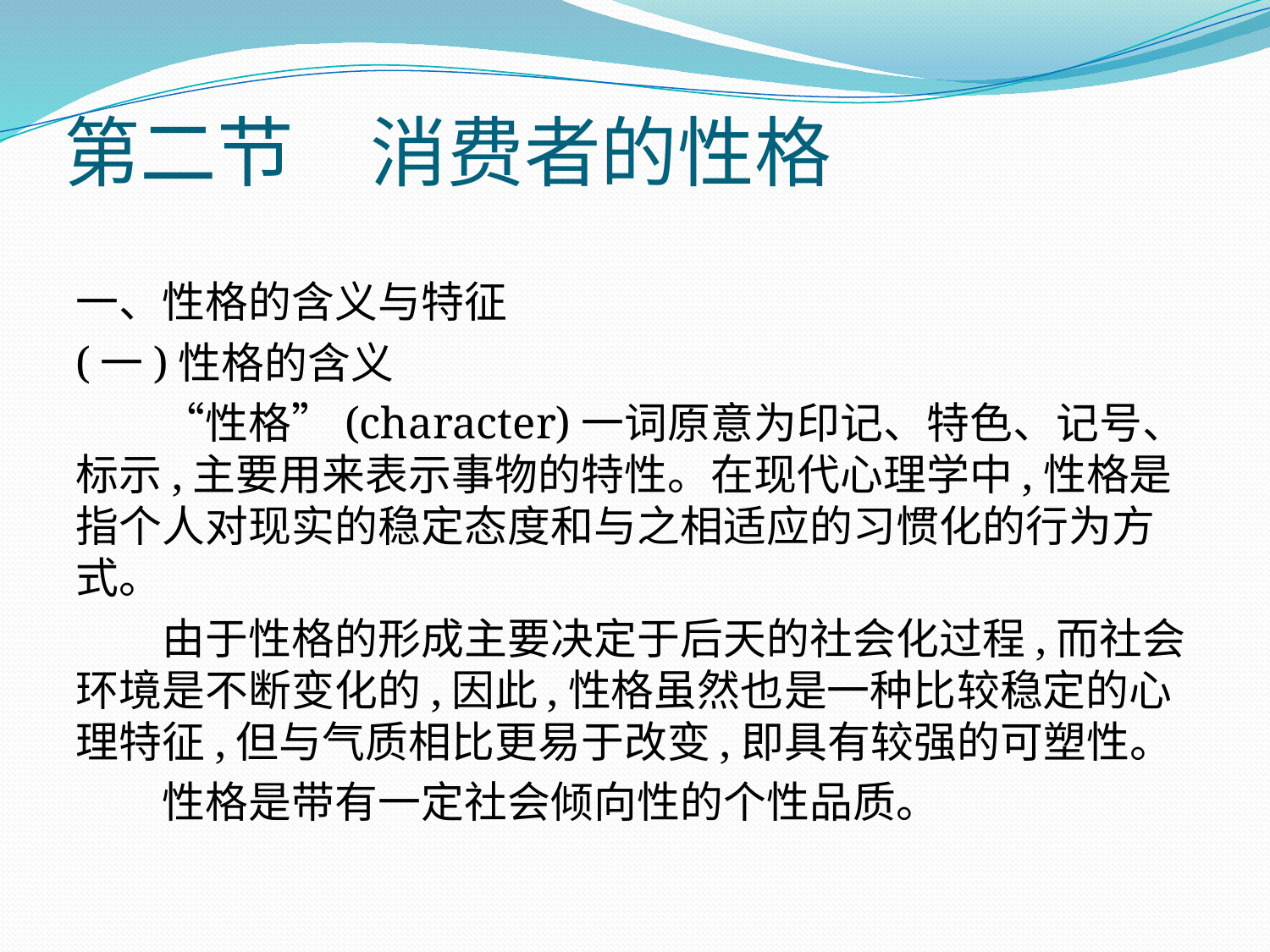

# 第二节　消费者的性格
一、性格的含义与特征
(一)性格的含义
　　“性格”(character)一词原意为印记、特色、记号、标示,主要用来表示事物的特性。在现代心理学中,性格是指个人对现实的稳定态度和与之相适应的习惯化的行为方式。
　　由于性格的形成主要决定于后天的社会化过程,而社会环境是不断变化的,因此,性格虽然也是一种比较稳定的心理特征,但与气质相比更易于改变,即具有较强的可塑性。
　　性格是带有一定社会倾向性的个性品质。